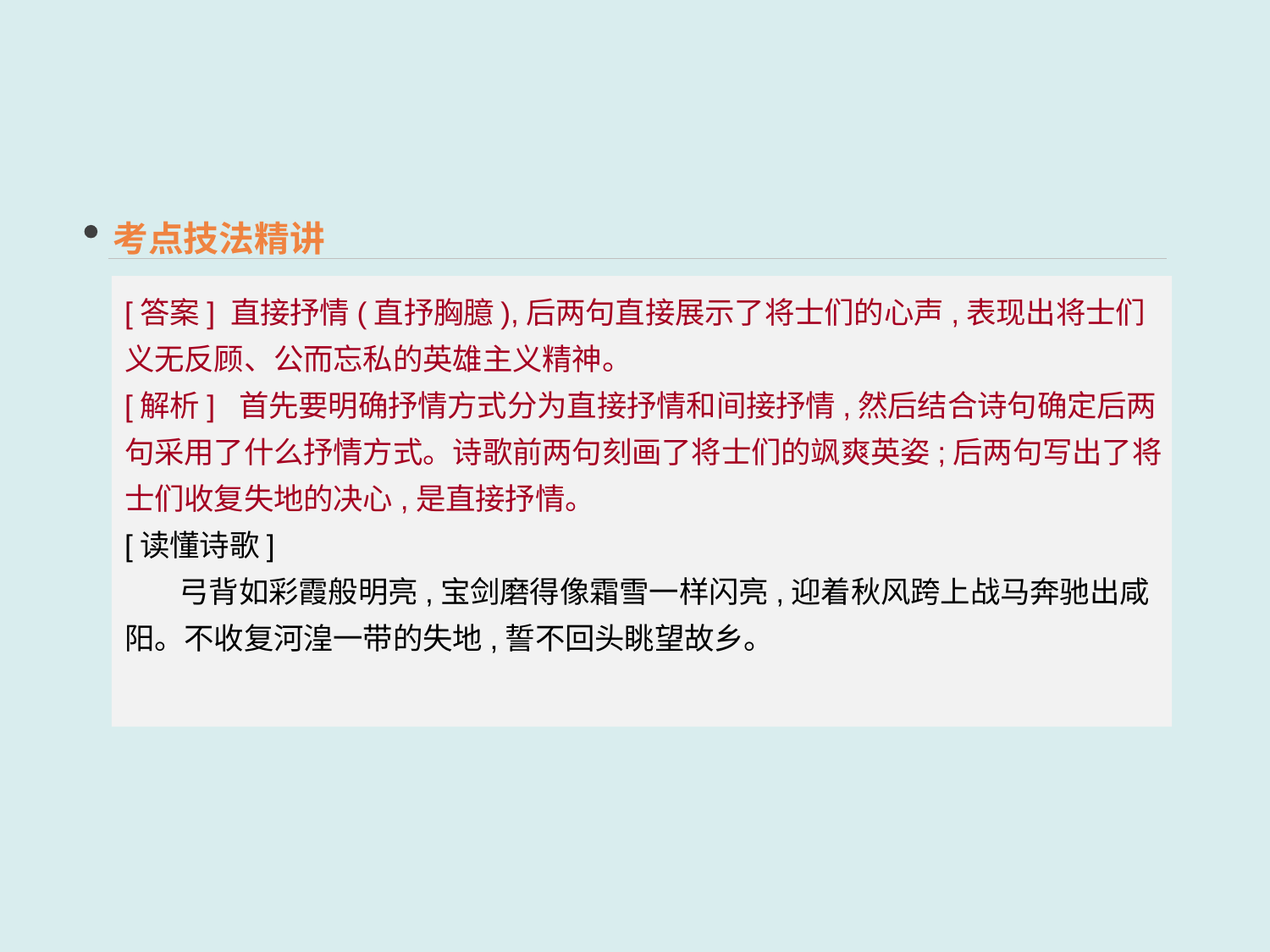

考点技法精讲

[答案] 直接抒情(直抒胸臆),后两句直接展示了将士们的心声,表现出将士们义无反顾、公而忘私的英雄主义精神。
[解析]  首先要明确抒情方式分为直接抒情和间接抒情,然后结合诗句确定后两句采用了什么抒情方式。诗歌前两句刻画了将士们的飒爽英姿;后两句写出了将士们收复失地的决心,是直接抒情。
[读懂诗歌]
       弓背如彩霞般明亮,宝剑磨得像霜雪一样闪亮,迎着秋风跨上战马奔驰出咸阳。不收复河湟一带的失地,誓不回头眺望故乡。